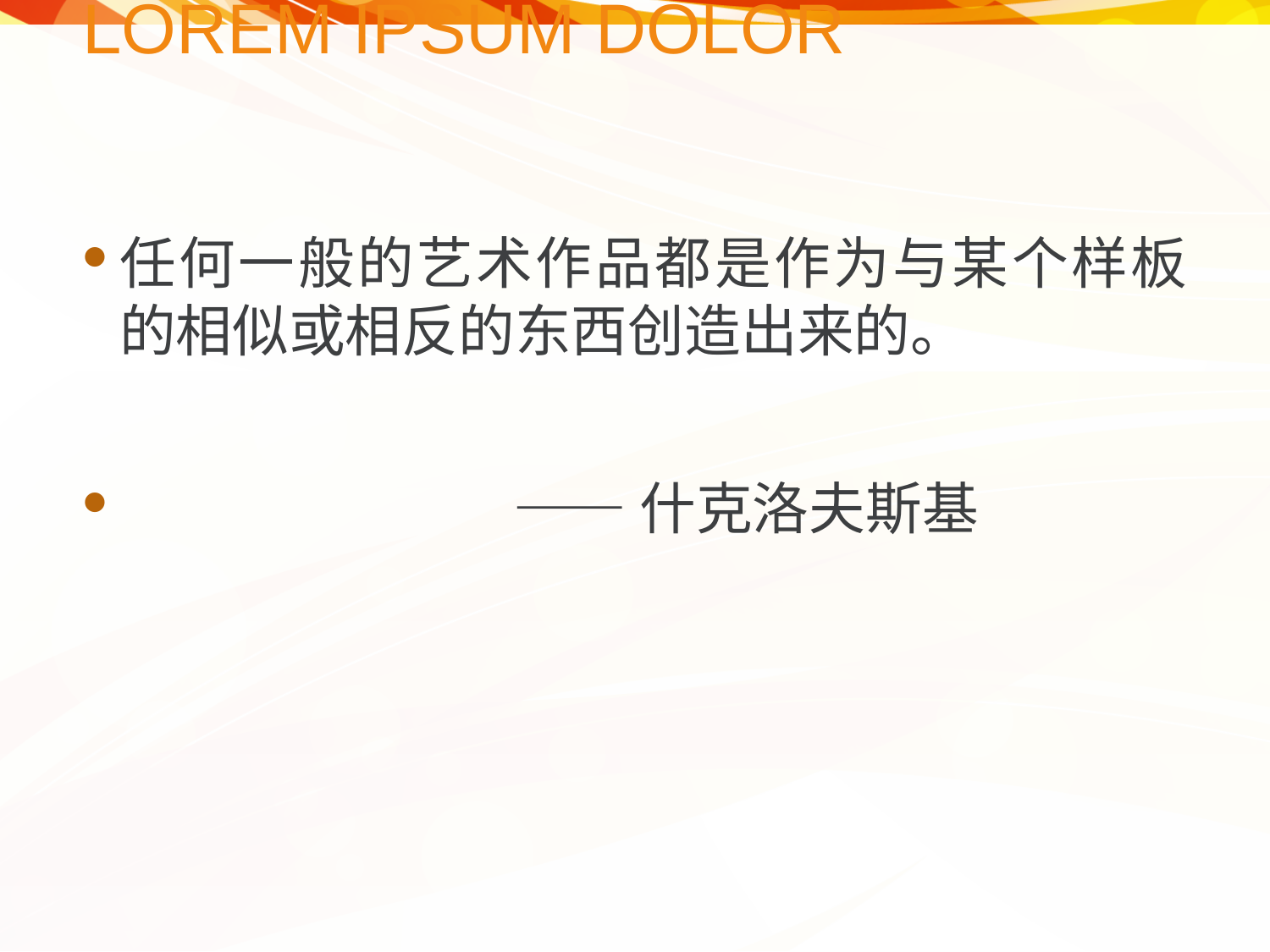

# LOREM IPSUM DOLOR
任何一般的艺术作品都是作为与某个样板的相似或相反的东西创造出来的。

                               ——什克洛夫斯基